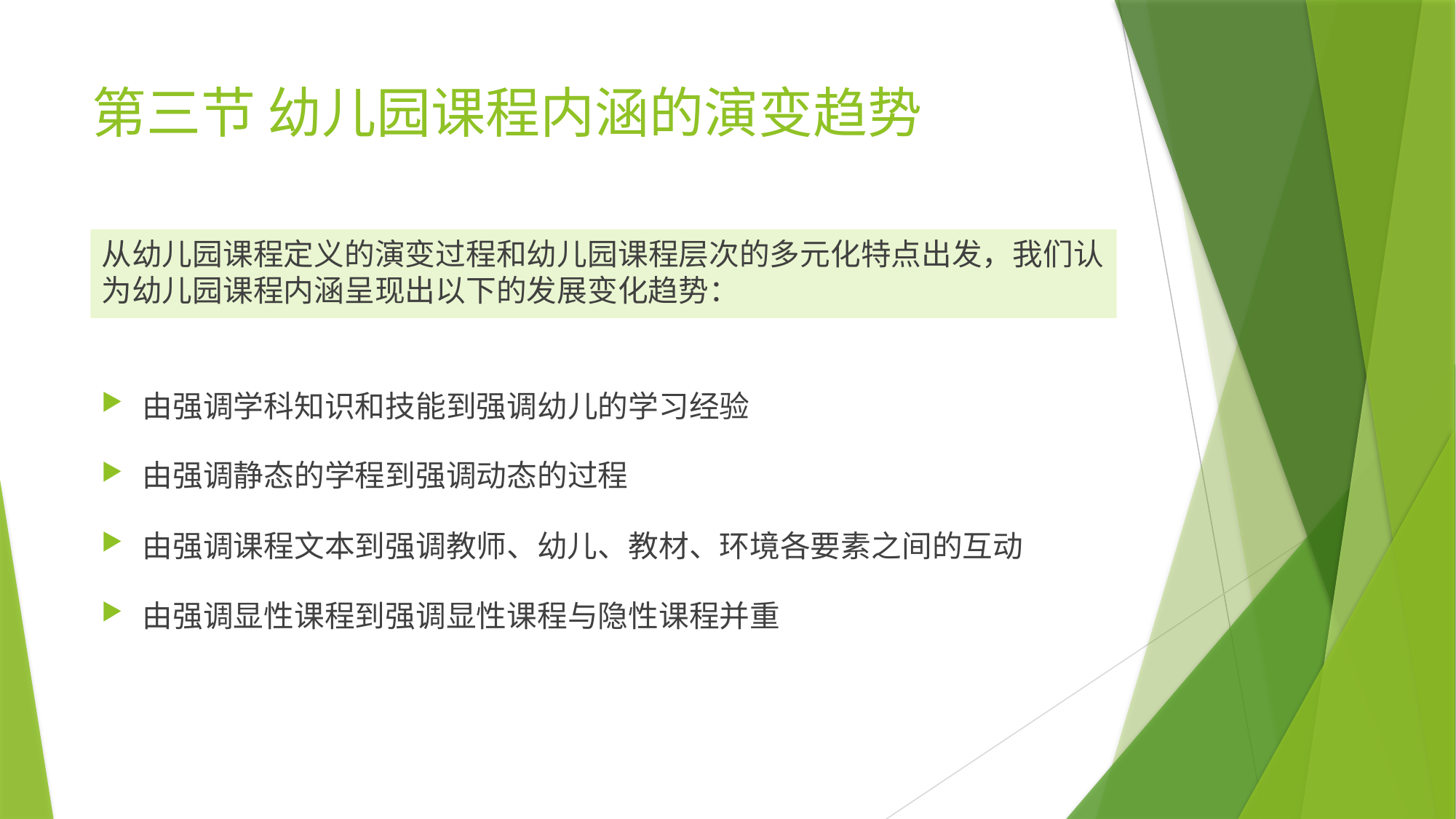

# 第三节 幼儿园课程内涵的演变趋势
从幼儿园课程定义的演变过程和幼儿园课程层次的多元化特点出发，我们认为幼儿园课程内涵呈现出以下的发展变化趋势：

由强调学科知识和技能到强调幼儿的学习经验
由强调静态的学程到强调动态的过程
由强调课程文本到强调教师、幼儿、教材、环境各要素之间的互动
由强调显性课程到强调显性课程与隐性课程并重